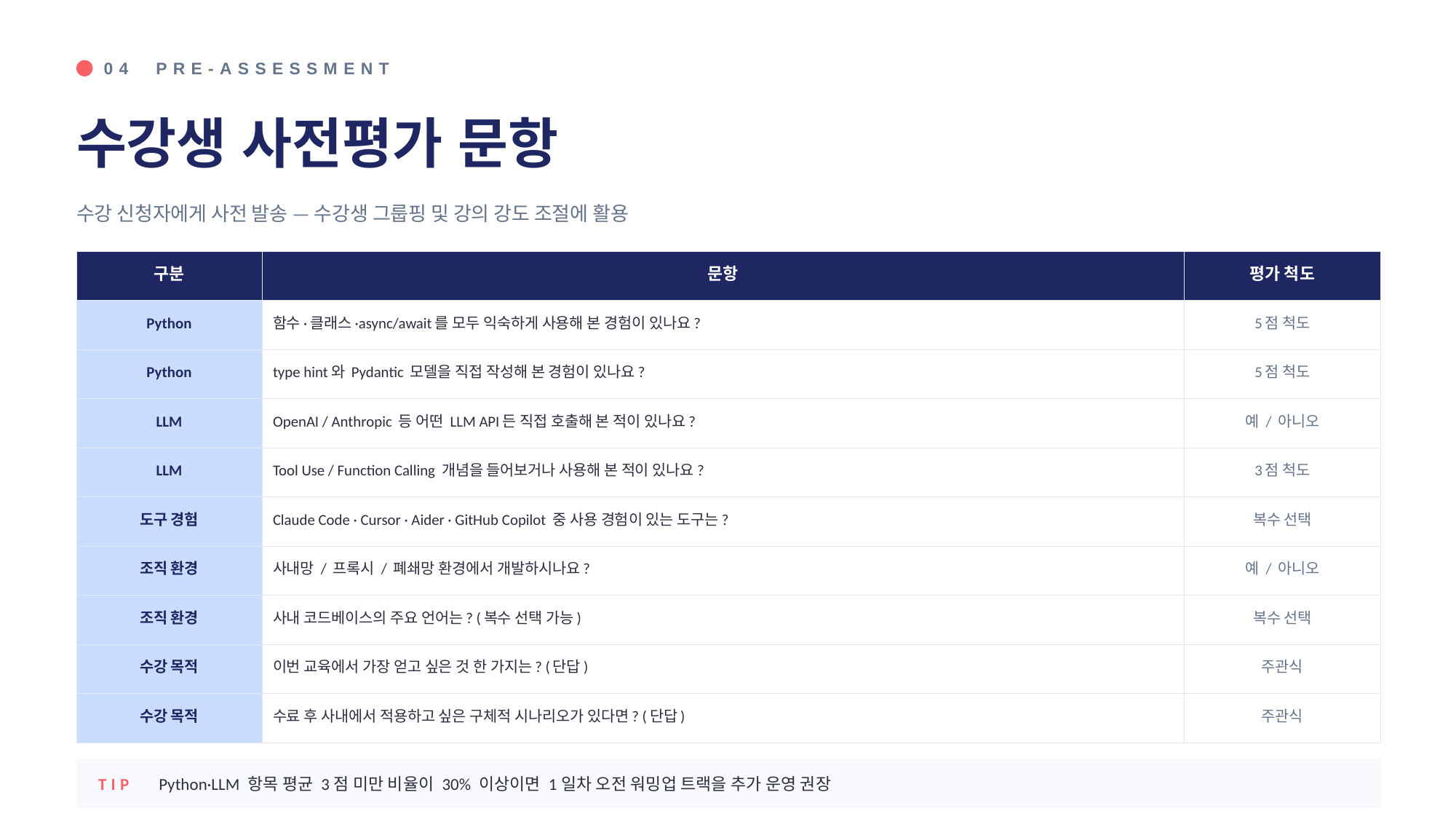

04  PRE-ASSESSMENT

수강생 사전평가 문항
수강 신청자에게 사전 발송 — 수강생 그룹핑 및 강의 강도 조절에 활용
| 구분 | 문항 | 평가 척도 |
| --- | --- | --- |
| Python | 함수·클래스·async/await를 모두 익숙하게 사용해 본 경험이 있나요? | 5점 척도 |
| Python | type hint와 Pydantic 모델을 직접 작성해 본 경험이 있나요? | 5점 척도 |
| LLM | OpenAI / Anthropic 등 어떤 LLM API든 직접 호출해 본 적이 있나요? | 예 / 아니오 |
| LLM | Tool Use / Function Calling 개념을 들어보거나 사용해 본 적이 있나요? | 3점 척도 |
| 도구 경험 | Claude Code · Cursor · Aider · GitHub Copilot 중 사용 경험이 있는 도구는? | 복수 선택 |
| 조직 환경 | 사내망 / 프록시 / 폐쇄망 환경에서 개발하시나요? | 예 / 아니오 |
| 조직 환경 | 사내 코드베이스의 주요 언어는? (복수 선택 가능) | 복수 선택 |
| 수강 목적 | 이번 교육에서 가장 얻고 싶은 것 한 가지는? (단답) | 주관식 |
| 수강 목적 | 수료 후 사내에서 적용하고 싶은 구체적 시나리오가 있다면? (단답) | 주관식 |

TIP   Python·LLM 항목 평균 3점 미만 비율이 30% 이상이면 1일차 오전 워밍업 트랙을 추가 운영 권장